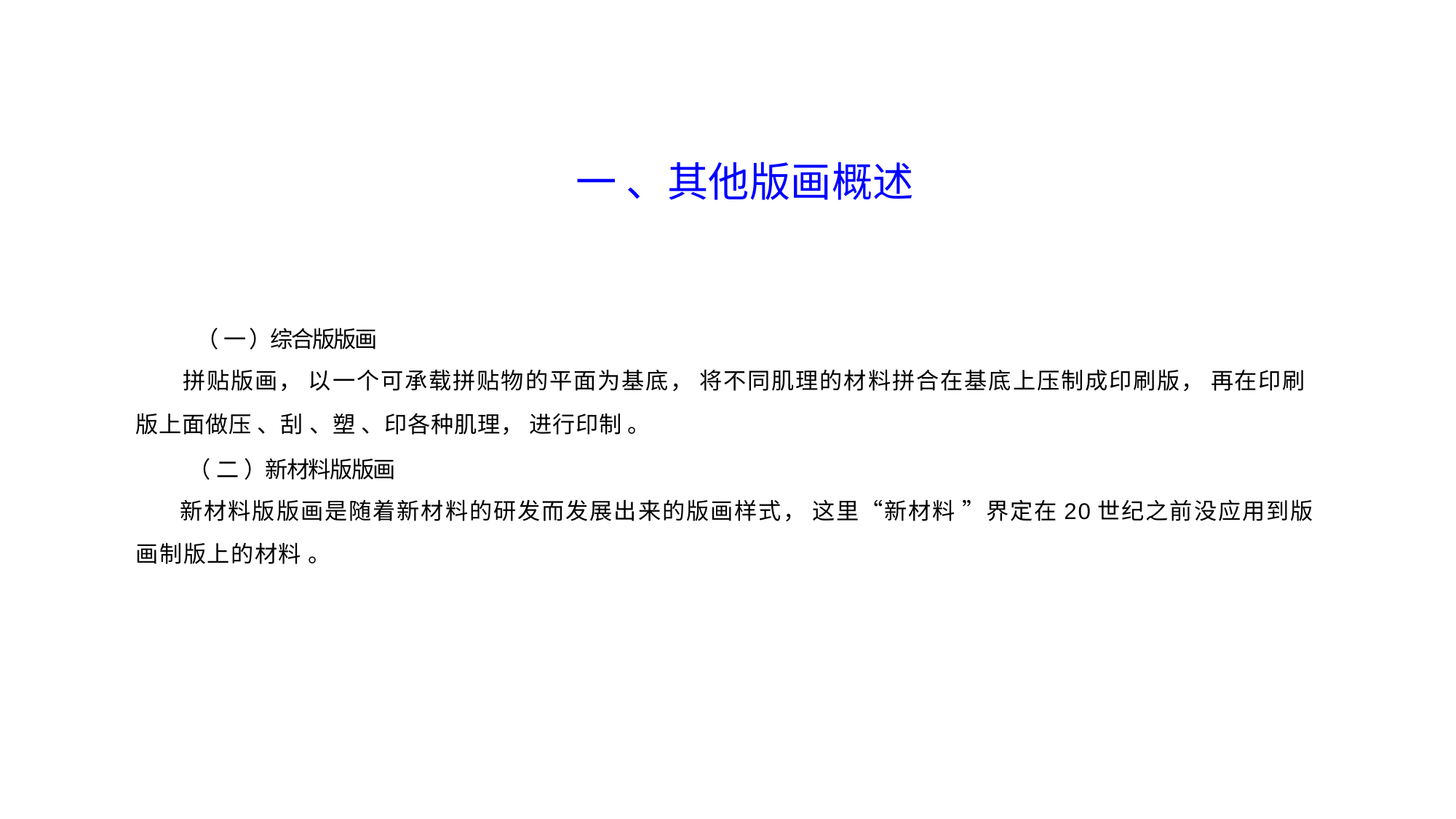

一 、其他版画概述

（ 一 ）综合版版画
拼贴版画， 以一个可承载拼贴物的平面为基底， 将不同肌理的材料拼合在基底上压制成印刷版， 再在印刷
版上面做压 、刮 、塑 、印各种肌理， 进行印制 。
（ 二 ）新材料版版画
新材料版版画是随着新材料的研发而发展出来的版画样式， 这里“新材料 ”界定在20世纪之前没应用到版
画制版上的材料 。